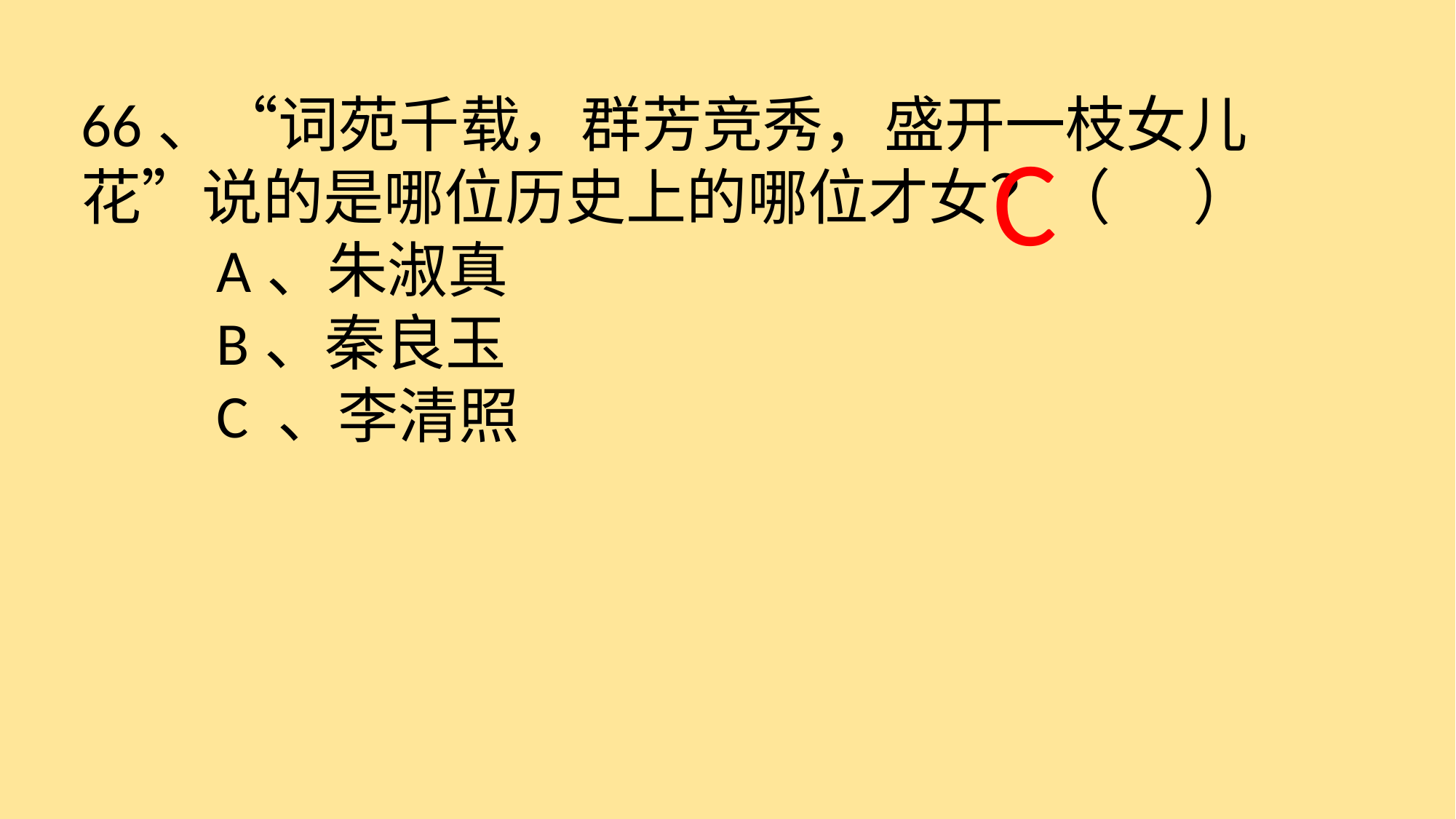

66、“词苑千载，群芳竞秀，盛开一枝女儿花”说的是哪位历史上的哪位才女？（      ）
　　A、朱淑真
　　B、秦良玉
　　C 、李清照
  C